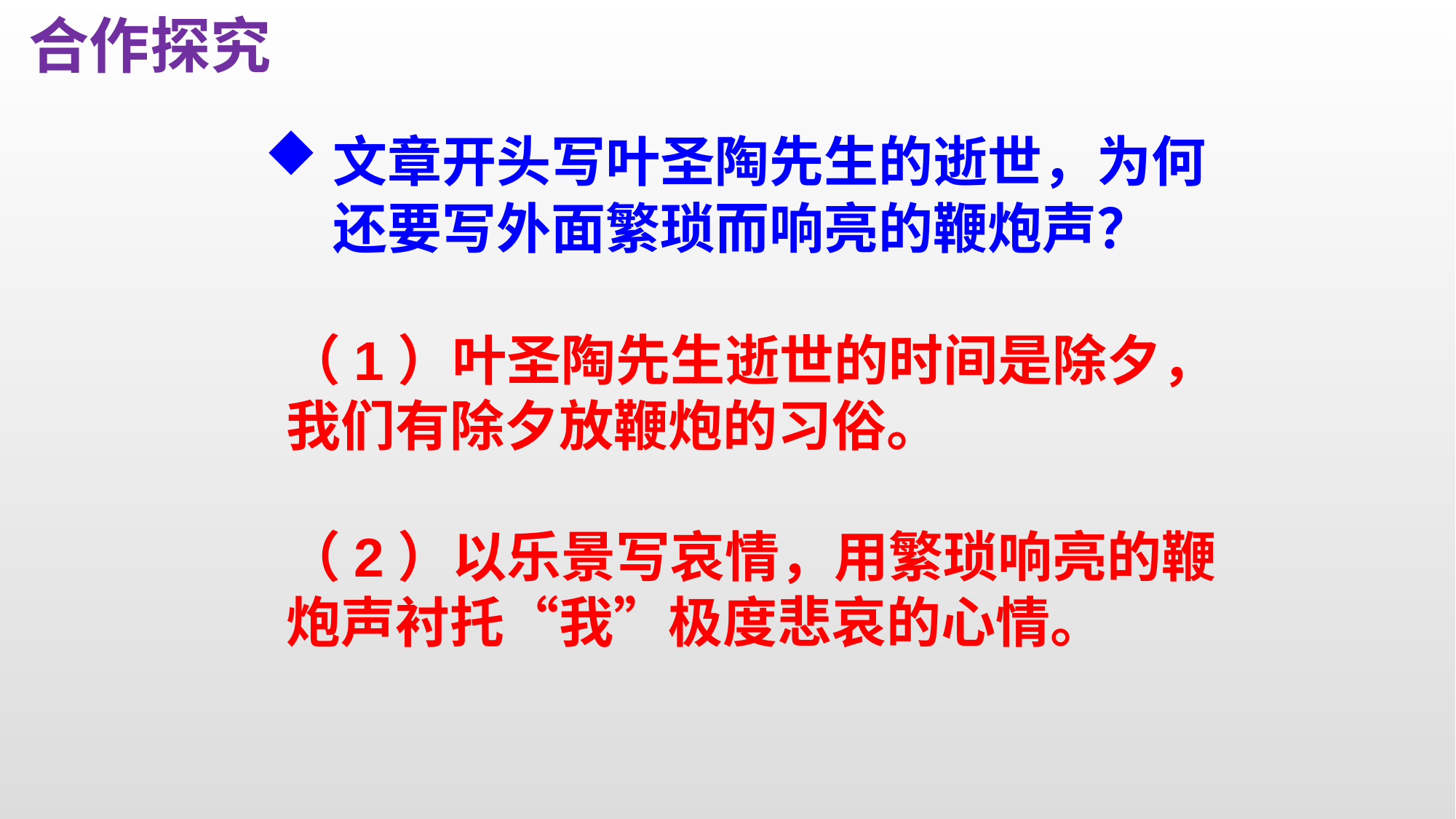

合作探究
文章开头写叶圣陶先生的逝世，为何还要写外面繁琐而响亮的鞭炮声？
（1）叶圣陶先生逝世的时间是除夕，我们有除夕放鞭炮的习俗。

（2）以乐景写哀情，用繁琐响亮的鞭炮声衬托“我”极度悲哀的心情。